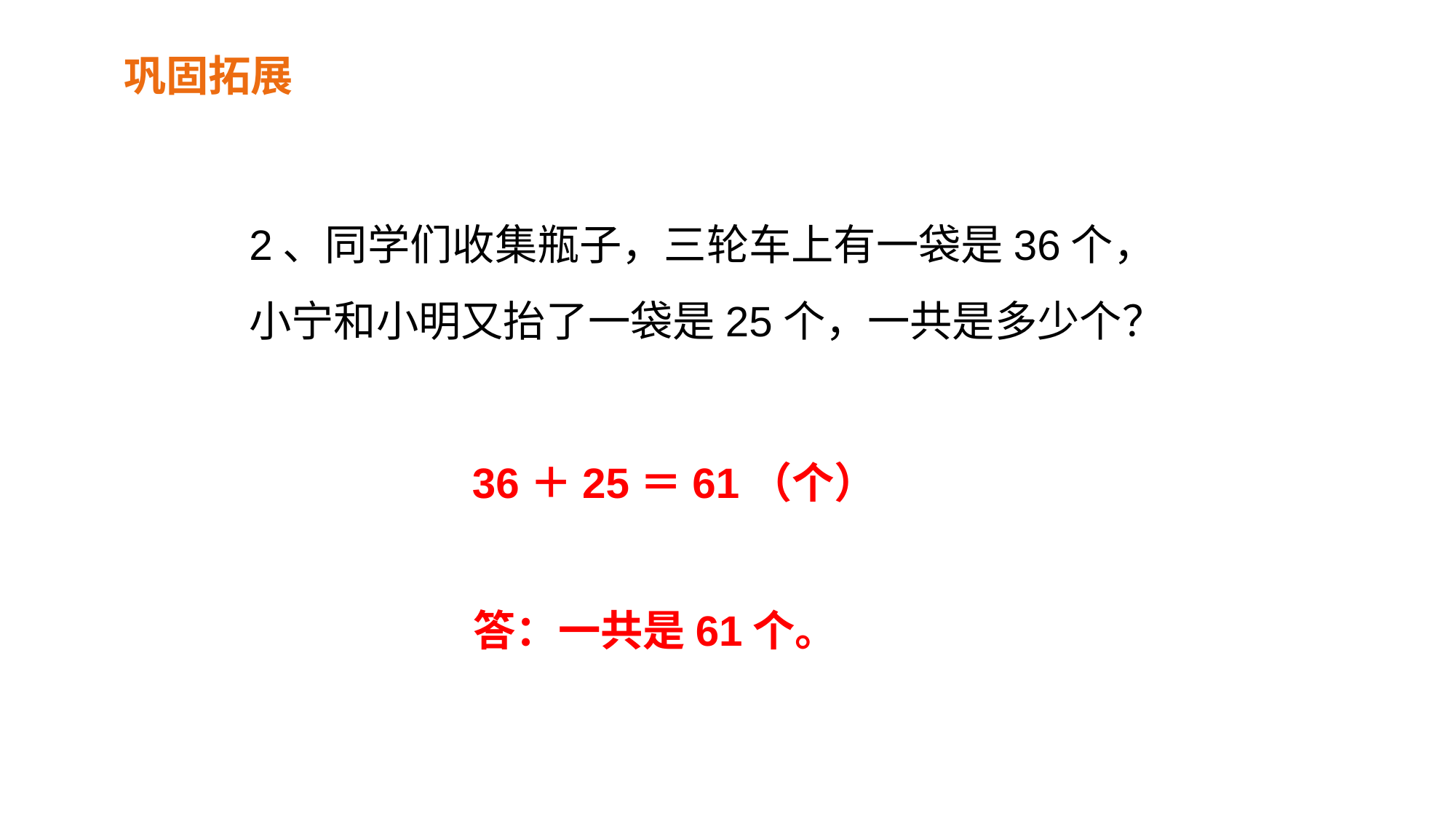

巩固拓展
2、同学们收集瓶子，三轮车上有一袋是36个，小宁和小明又抬了一袋是25个，一共是多少个？
36＋25＝61（个）
答：一共是61个。
2